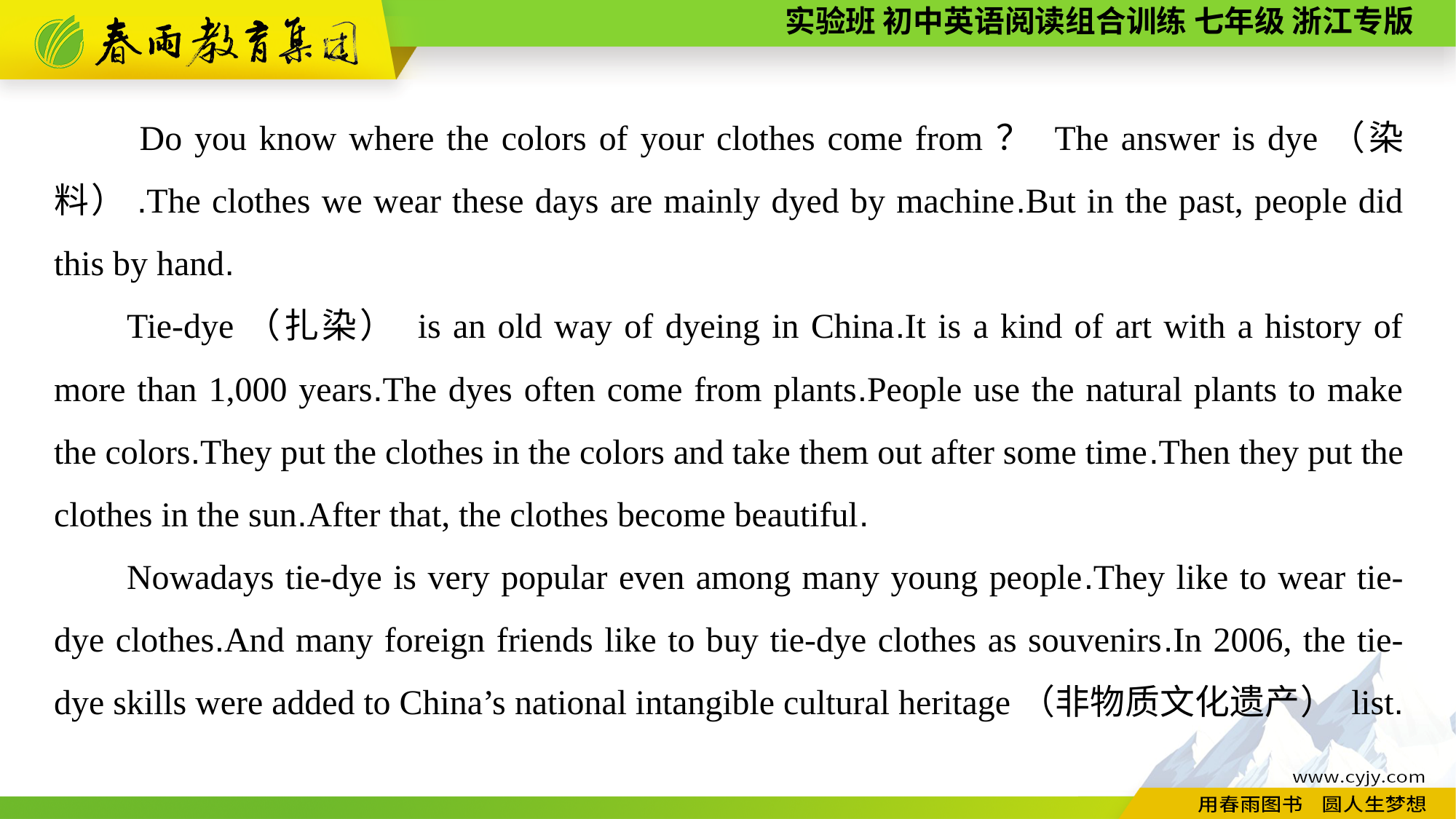

Do you know where the colors of your clothes come from？ The answer is dye（染料）.The clothes we wear these days are mainly dyed by machine.But in the past, people did this by hand.
Tie-dye（扎染） is an old way of dyeing in China.It is a kind of art with a history of more than 1,000 years.The dyes often come from plants.People use the natural plants to make the colors.They put the clothes in the colors and take them out after some time.Then they put the clothes in the sun.After that, the clothes become beautiful.
Nowadays tie-dye is very popular even among many young people.They like to wear tie-dye clothes.And many foreign friends like to buy tie-dye clothes as souvenirs.In 2006, the tie-dye skills were added to China’s national intangible cultural heritage（非物质文化遗产） list.